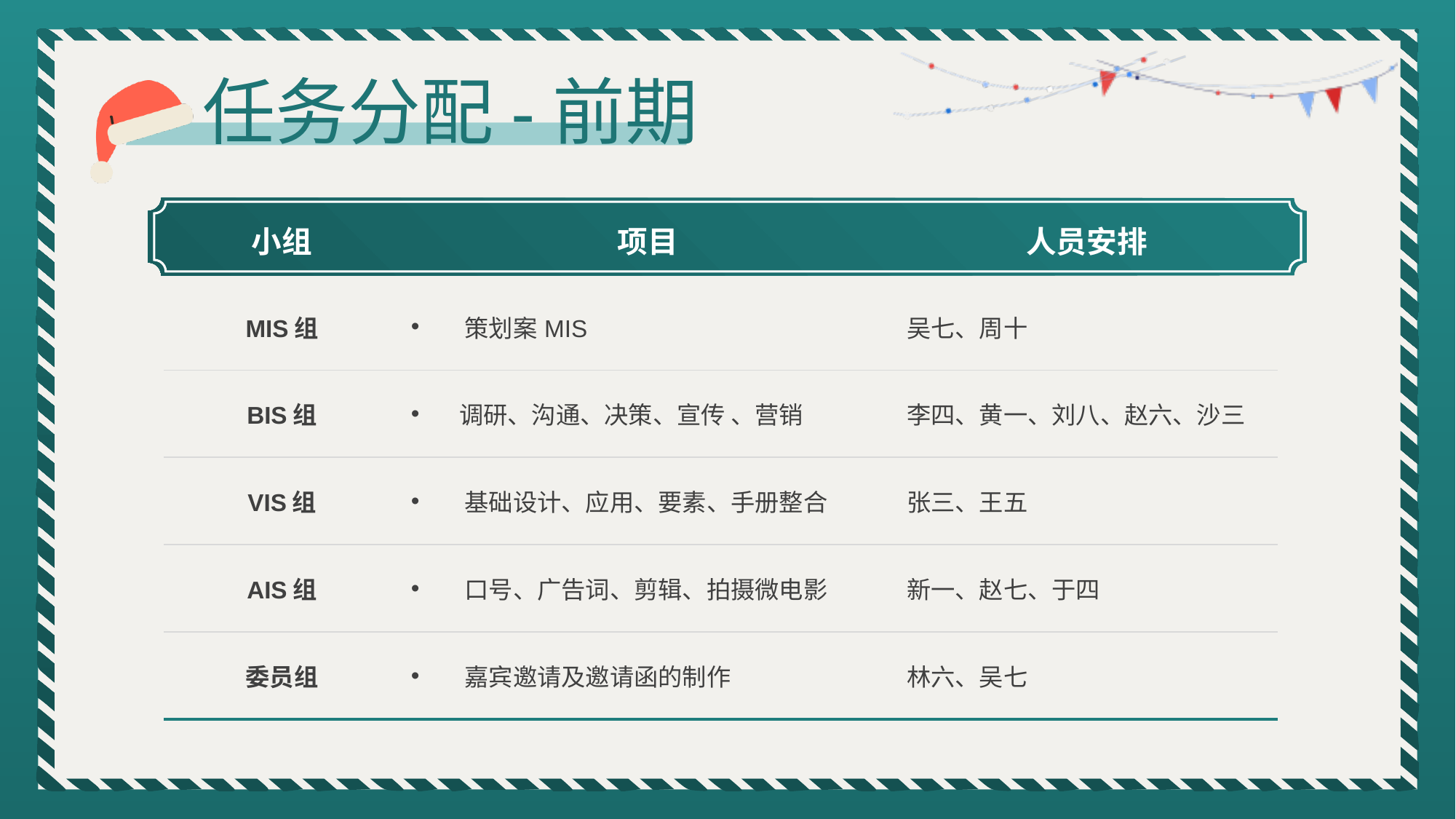

任务分配-前期
| 小组 | 项目 | 人员安排 |
| --- | --- | --- |
| MIS组 | 策划案MIS | 吴七、周十 |
| BIS组 | 调研、沟通、决策、宣传 、营销 | 李四、黄一、刘八、赵六、沙三 |
| VIS组 | 基础设计、应用、要素、手册整合 | 张三、王五 |
| AIS组 | 口号、广告词、剪辑、拍摄微电影 | 新一、赵七、于四 |
| 委员组 | 嘉宾邀请及邀请函的制作 | 林六、吴七 |